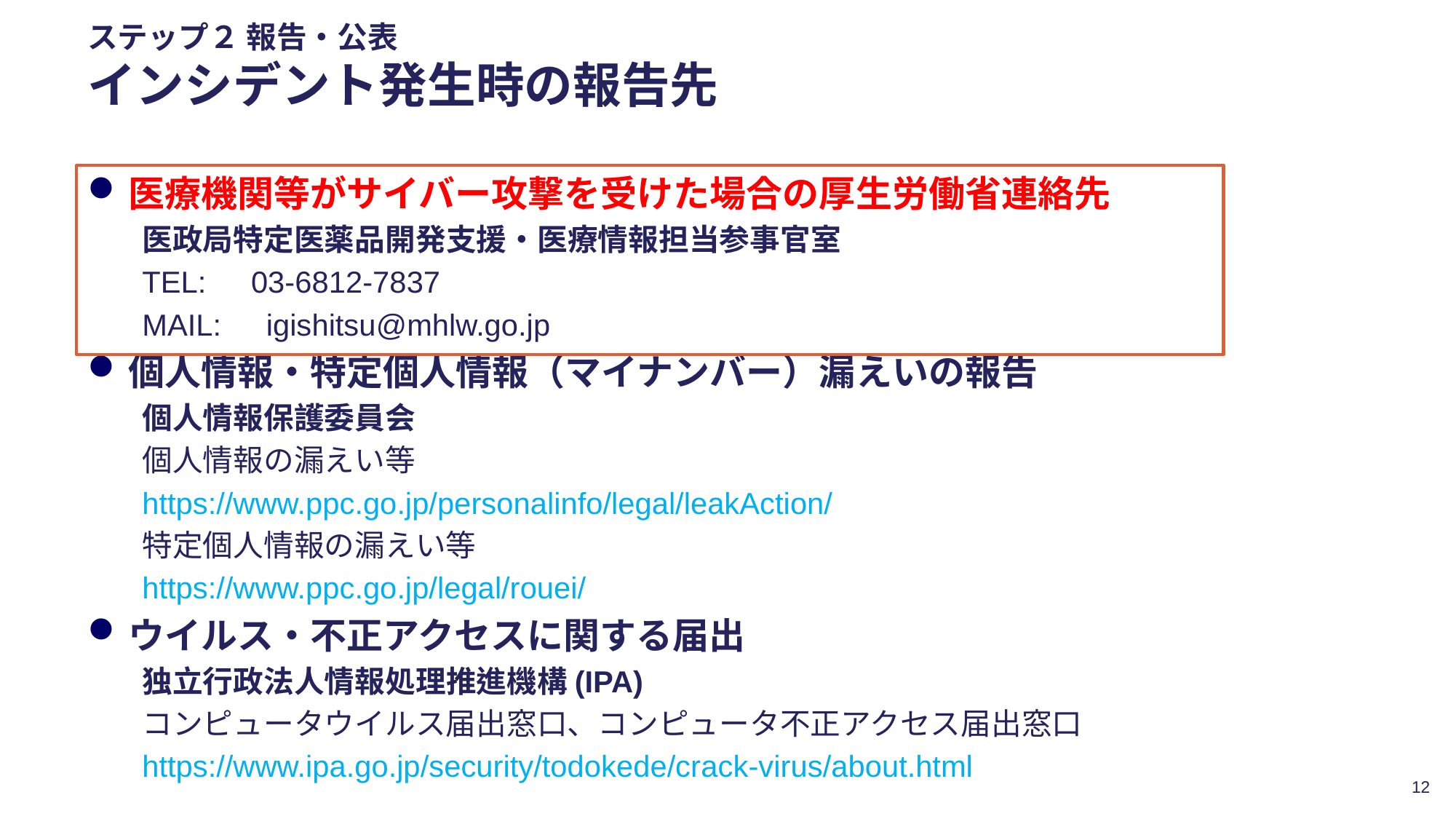

# ステップ２ 報告・公表 インシデント発生時の報告先

医療機関等がサイバー攻撃を受けた場合の厚生労働省連絡先
医政局特定医薬品開発支援・医療情報担当参事官室
TEL:　03-6812-7837
MAIL:　igishitsu@mhlw.go.jp
個人情報・特定個人情報（マイナンバー）漏えいの報告
個人情報保護委員会
個人情報の漏えい等
https://www.ppc.go.jp/personalinfo/legal/leakAction/
特定個人情報の漏えい等
https://www.ppc.go.jp/legal/rouei/
ウイルス・不正アクセスに関する届出
独立行政法人情報処理推進機構(IPA)
コンピュータウイルス届出窓口、コンピュータ不正アクセス届出窓口
https://www.ipa.go.jp/security/todokede/crack-virus/about.html
12